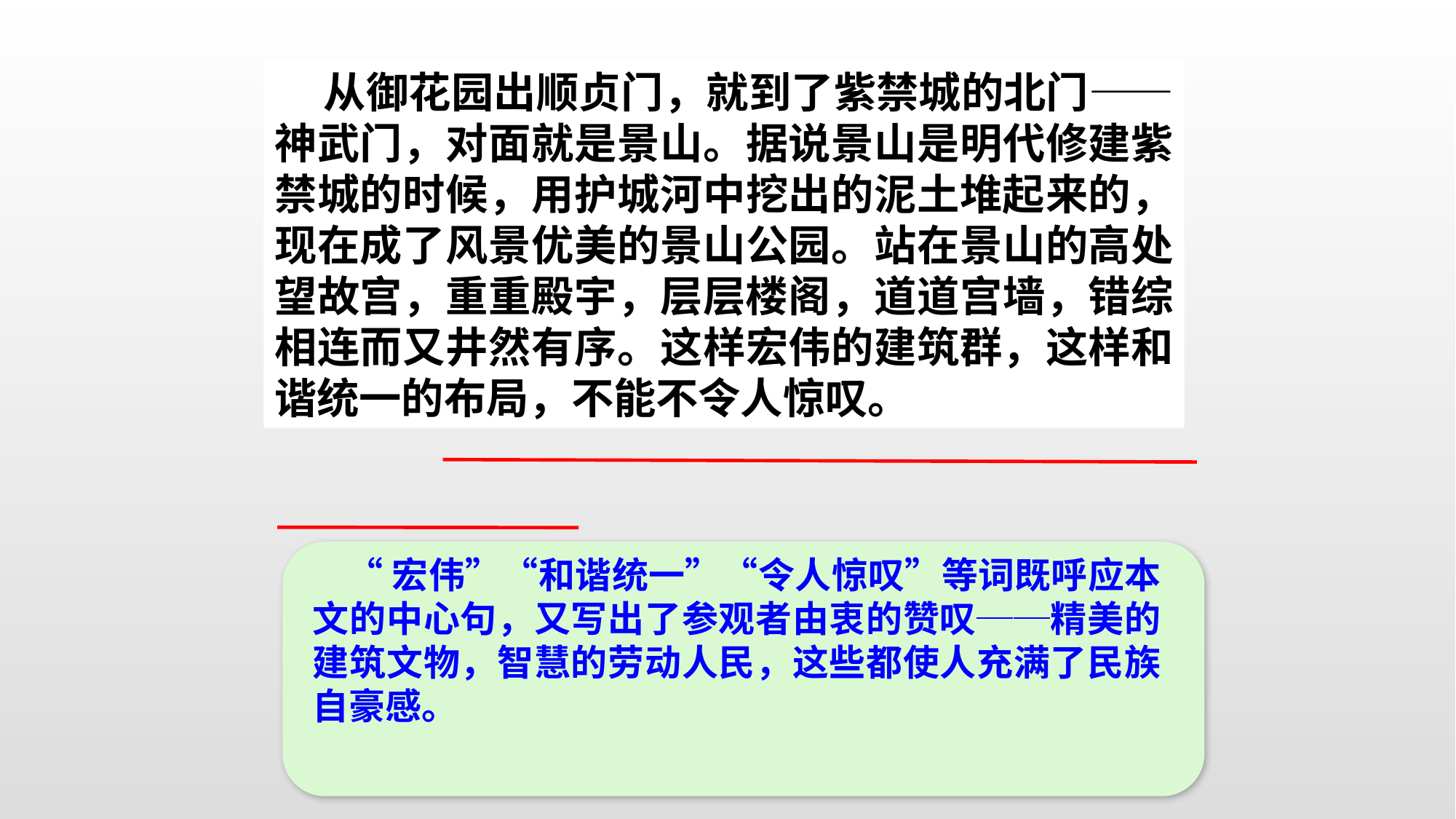

从御花园出顺贞门，就到了紫禁城的北门——神武门，对面就是景山。据说景山是明代修建紫禁城的时候，用护城河中挖出的泥土堆起来的，现在成了风景优美的景山公园。站在景山的高处望故宫，重重殿宇，层层楼阁，道道宫墙，错综相连而又井然有序。这样宏伟的建筑群，这样和谐统一的布局，不能不令人惊叹。

    “宏伟”“和谐统一”“令人惊叹”等词既呼应本文的中心句，又写出了参观者由衷的赞叹──精美的建筑文物，智慧的劳动人民，这些都使人充满了民族自豪感。